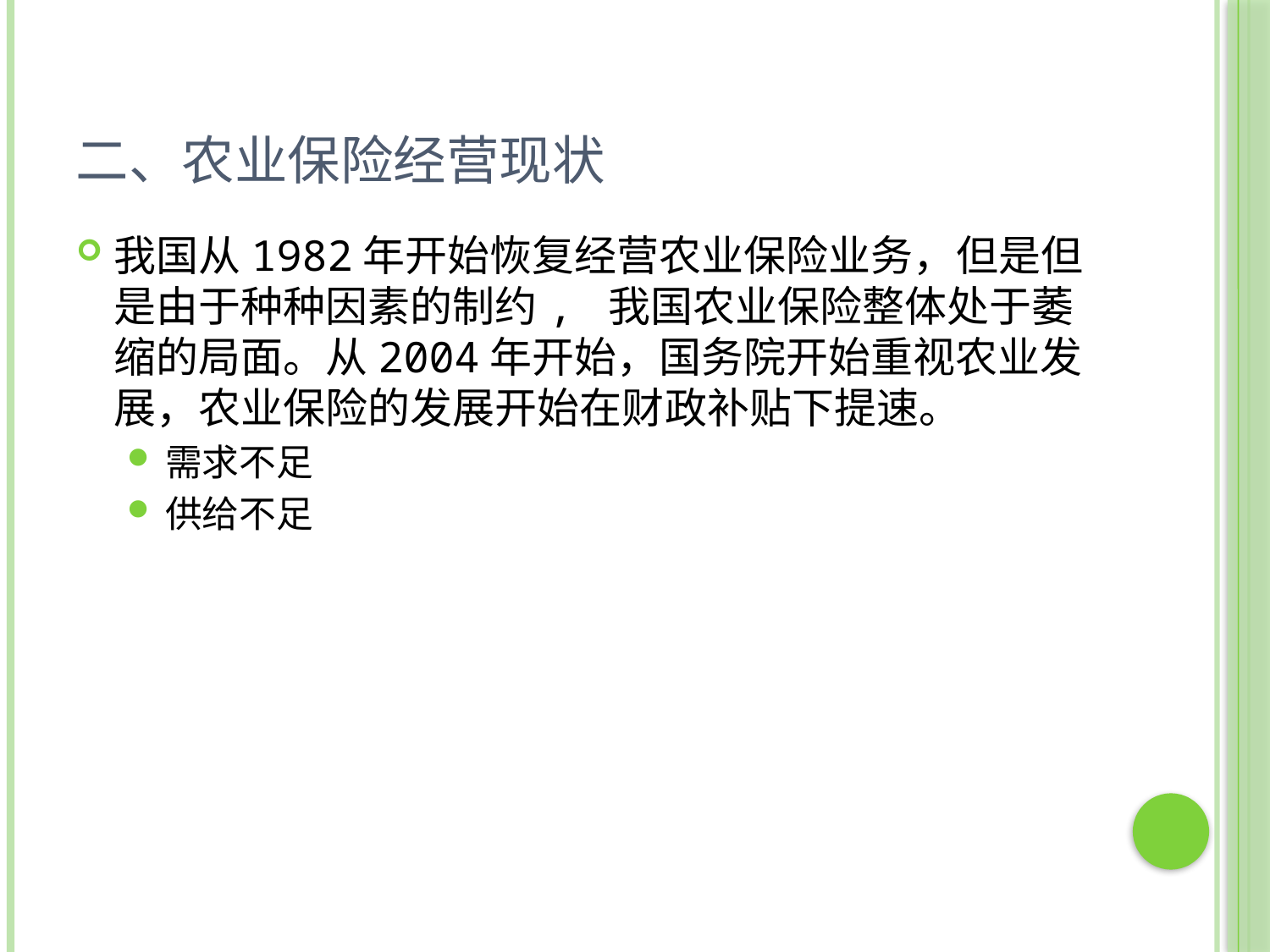

# 二、农业保险经营现状
我国从1982年开始恢复经营农业保险业务，但是但是由于种种因素的制约, 我国农业保险整体处于萎缩的局面。从2004年开始，国务院开始重视农业发展，农业保险的发展开始在财政补贴下提速。
需求不足
供给不足